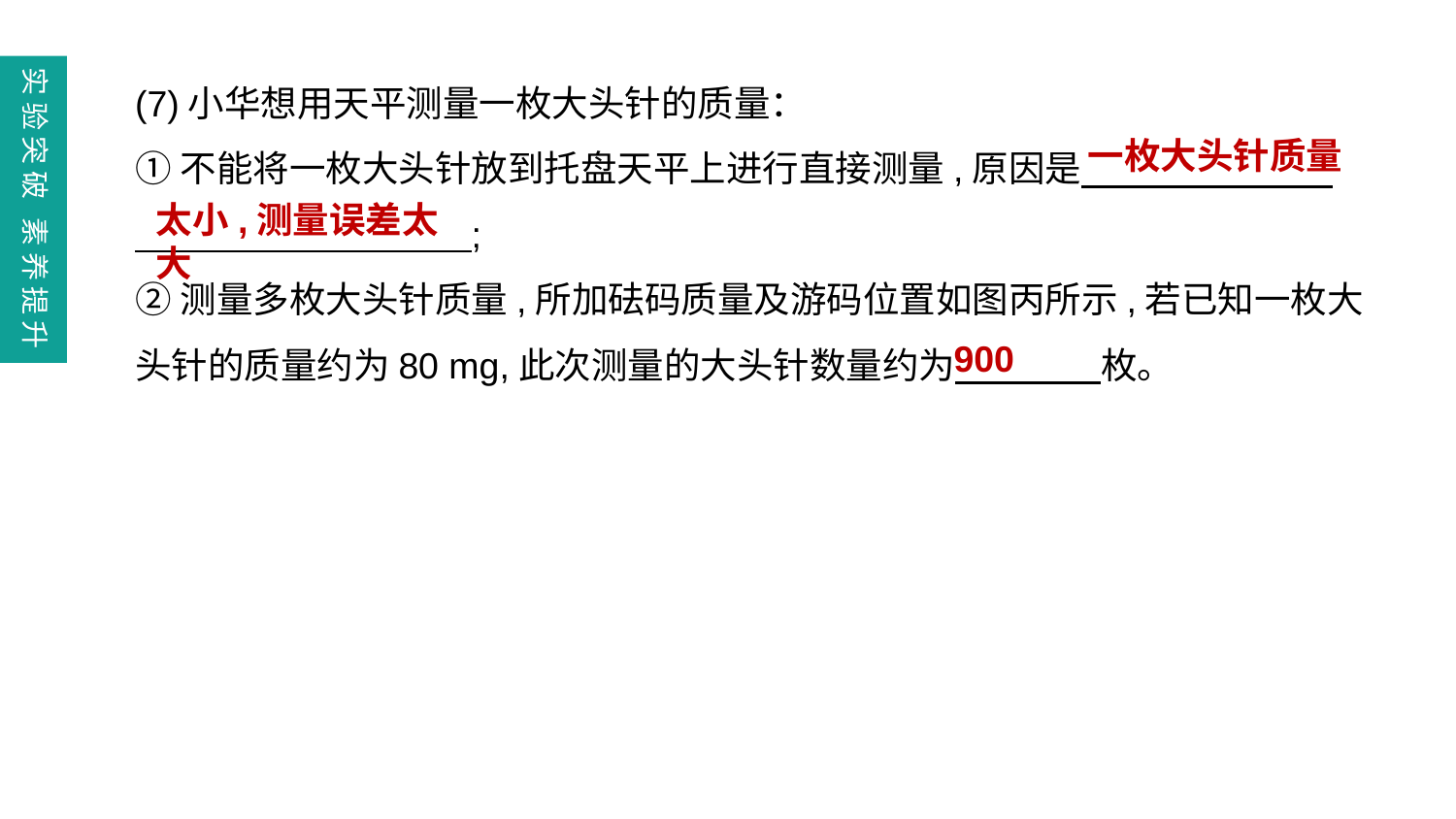

(7)小华想用天平测量一枚大头针的质量：
①不能将一枚大头针放到托盘天平上进行直接测量,原因是
                                 ;
②测量多枚大头针质量,所加砝码质量及游码位置如图丙所示,若已知一枚大头针的质量约为80 mg,此次测量的大头针数量约为　　　　枚。

实验突破 素养提升
一枚大头针质量
太小,测量误差太大
900